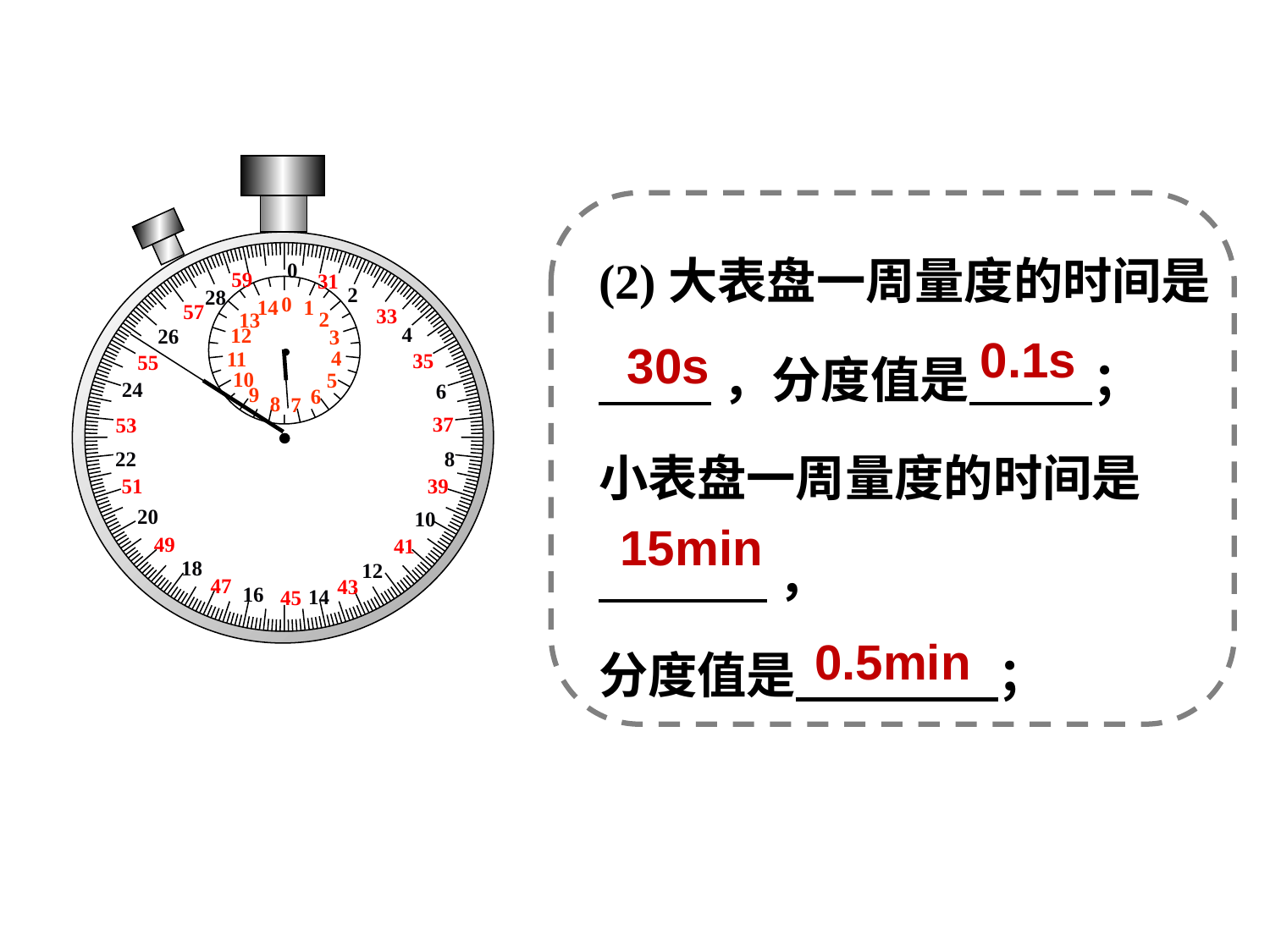

0
59
31

2
28
0
14
1
57
33
2
13
4
12
26
3
4
11
35
55

10
5
24
6

9

6
8
7
37
53

22
8
51
39
20
10
49
41
18
12
47
43
16
14
45

(2)大表盘一周量度的时间是
          ，分度值是           ；
小表盘一周量度的时间是
               ，
分度值是                  ；
0.1s
30s
15min
0.5min